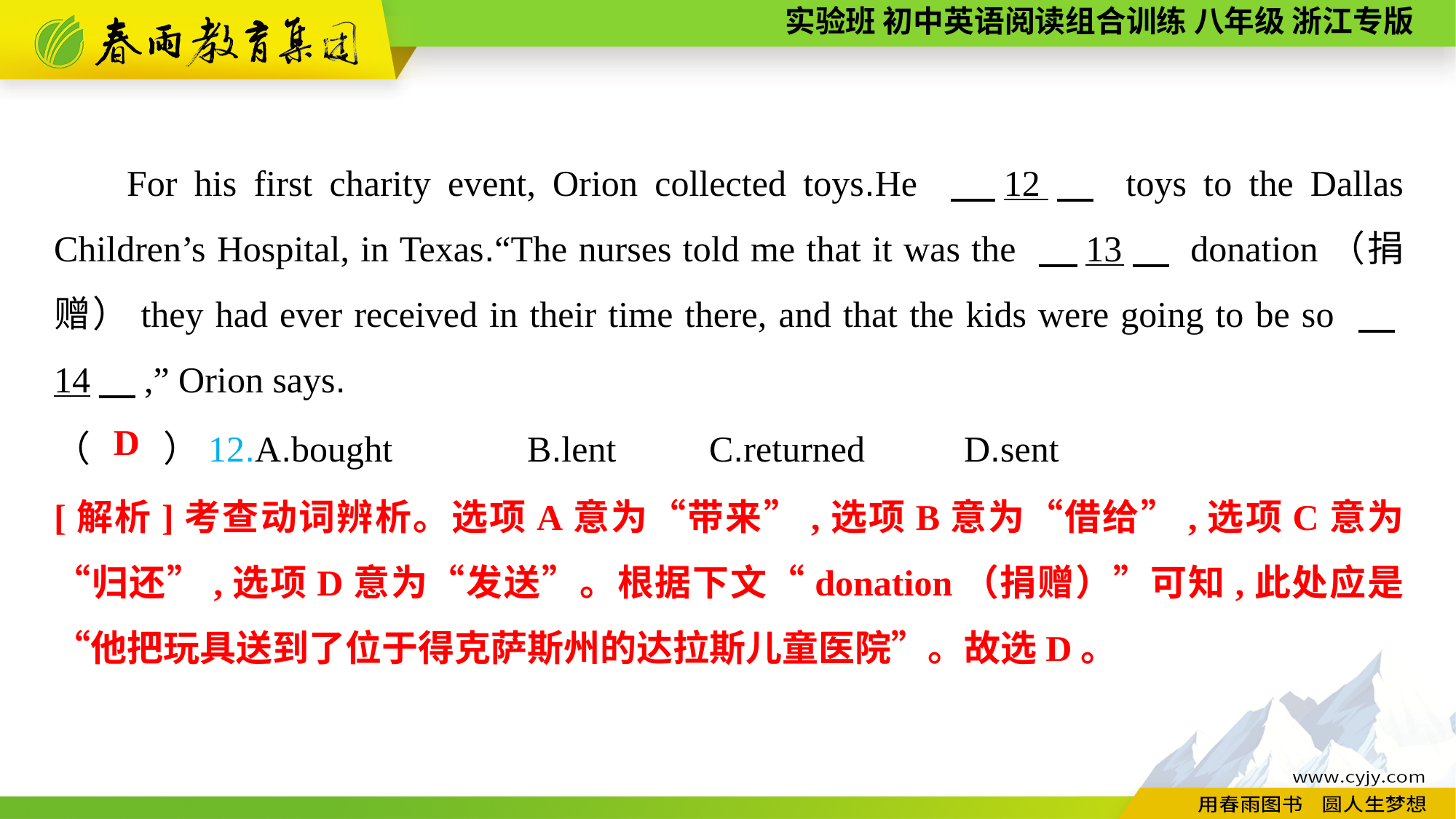

For his first charity event, Orion collected toys.He 　12　 toys to the Dallas Children’s Hospital, in Texas.“The nurses told me that it was the 　13　 donation（捐赠）they had ever received in their time there, and that the kids were going to be so 　14　,” Orion says.
（　　）12.A.bought	    B.lent	C.returned	    D.sent
D
[解析]考查动词辨析。选项A意为“带来”,选项B意为“借给”,选项C意为“归还”,选项D意为“发送”。根据下文“donation（捐赠）”可知,此处应是“他把玩具送到了位于得克萨斯州的达拉斯儿童医院”。故选D。